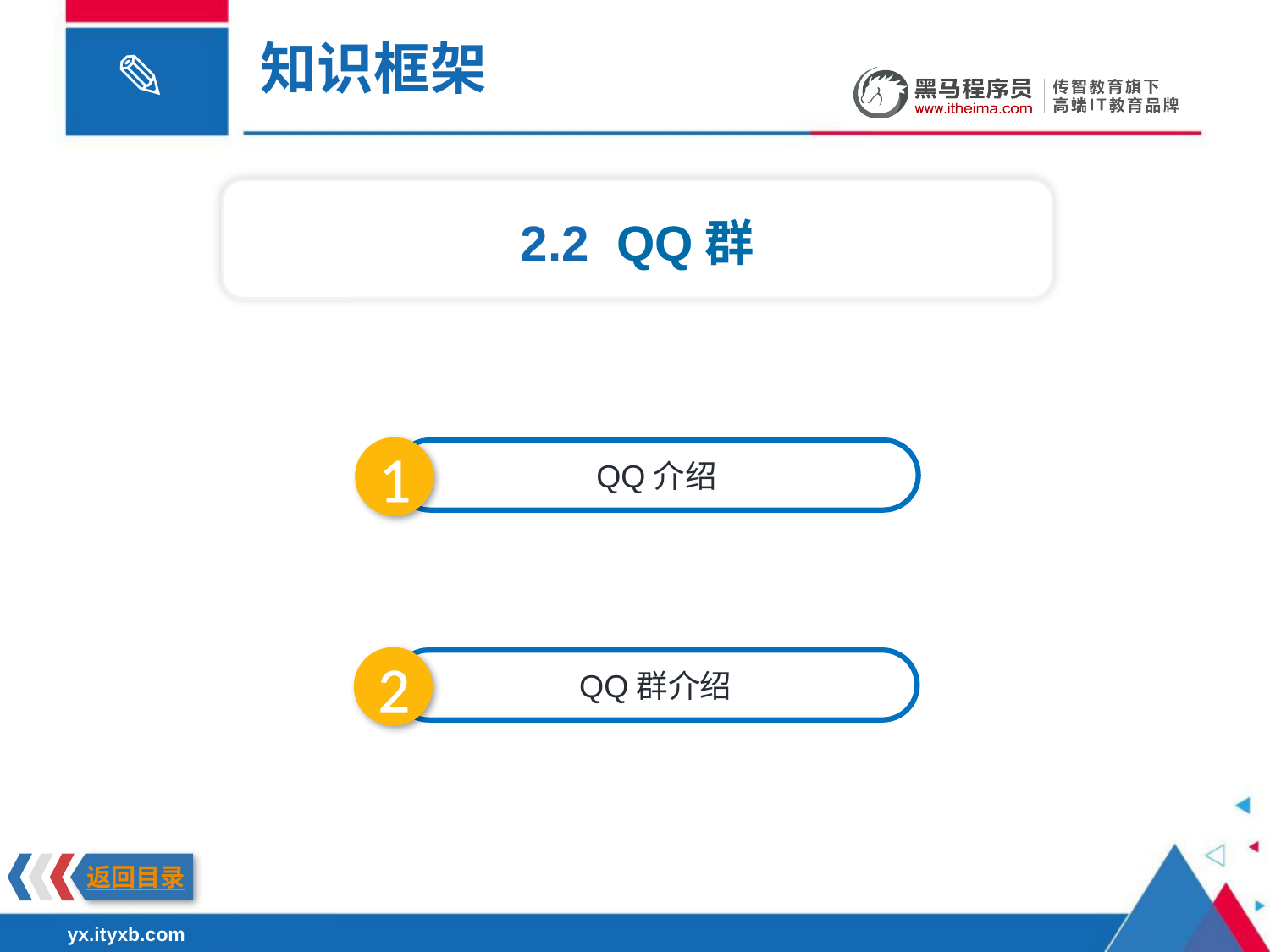

知识框架

2.2  QQ群
1
QQ介绍
2
QQ群介绍

返回目录